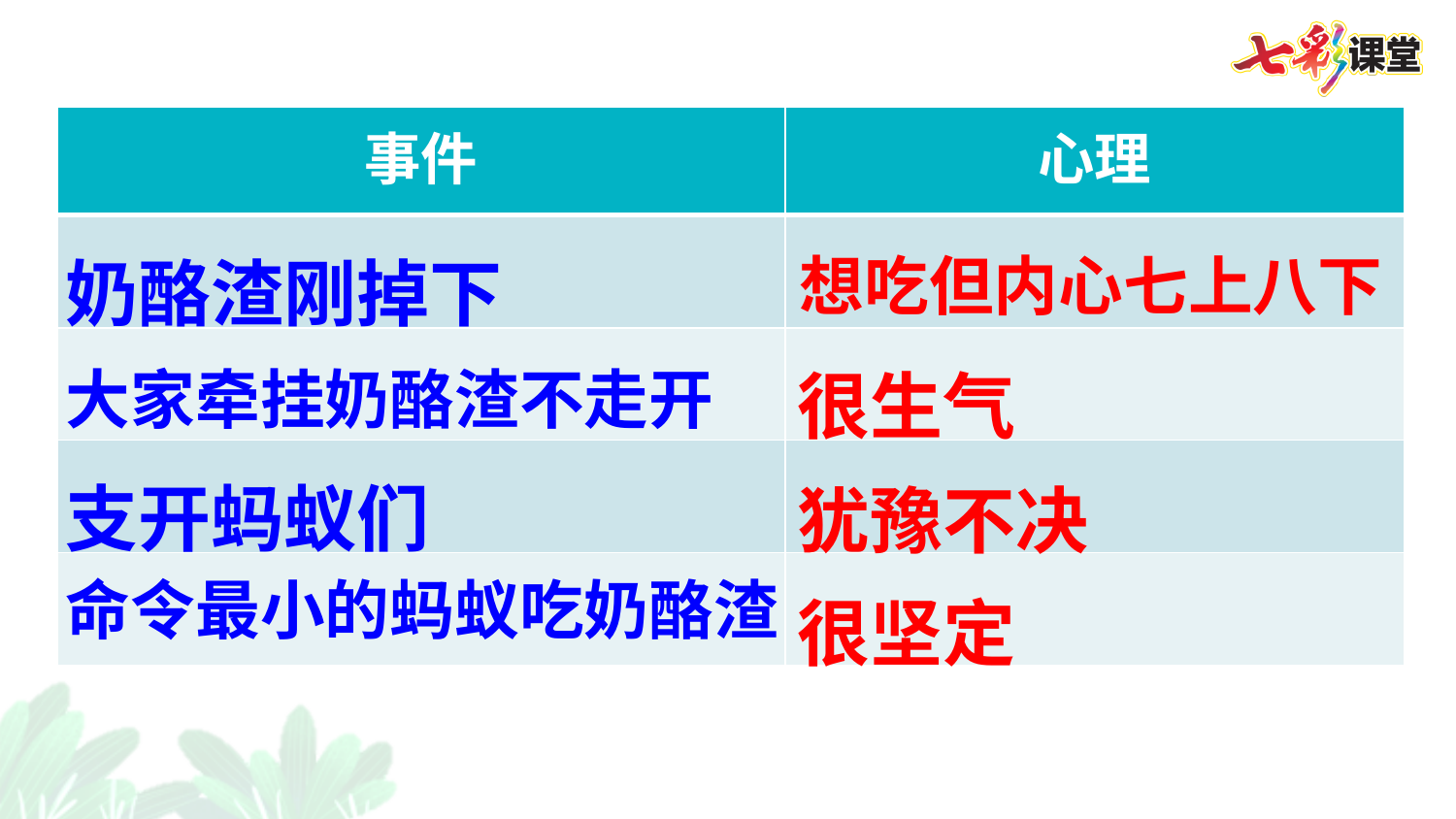

| 事件 | 心理 |
| --- | --- |
|  |  |
|  |  |
|  |  |
|  |  |
奶酪渣刚掉下
想吃但内心七上八下
很生气
大家牵挂奶酪渣不走开
支开蚂蚁们
犹豫不决
很坚定
命令最小的蚂蚁吃奶酪渣